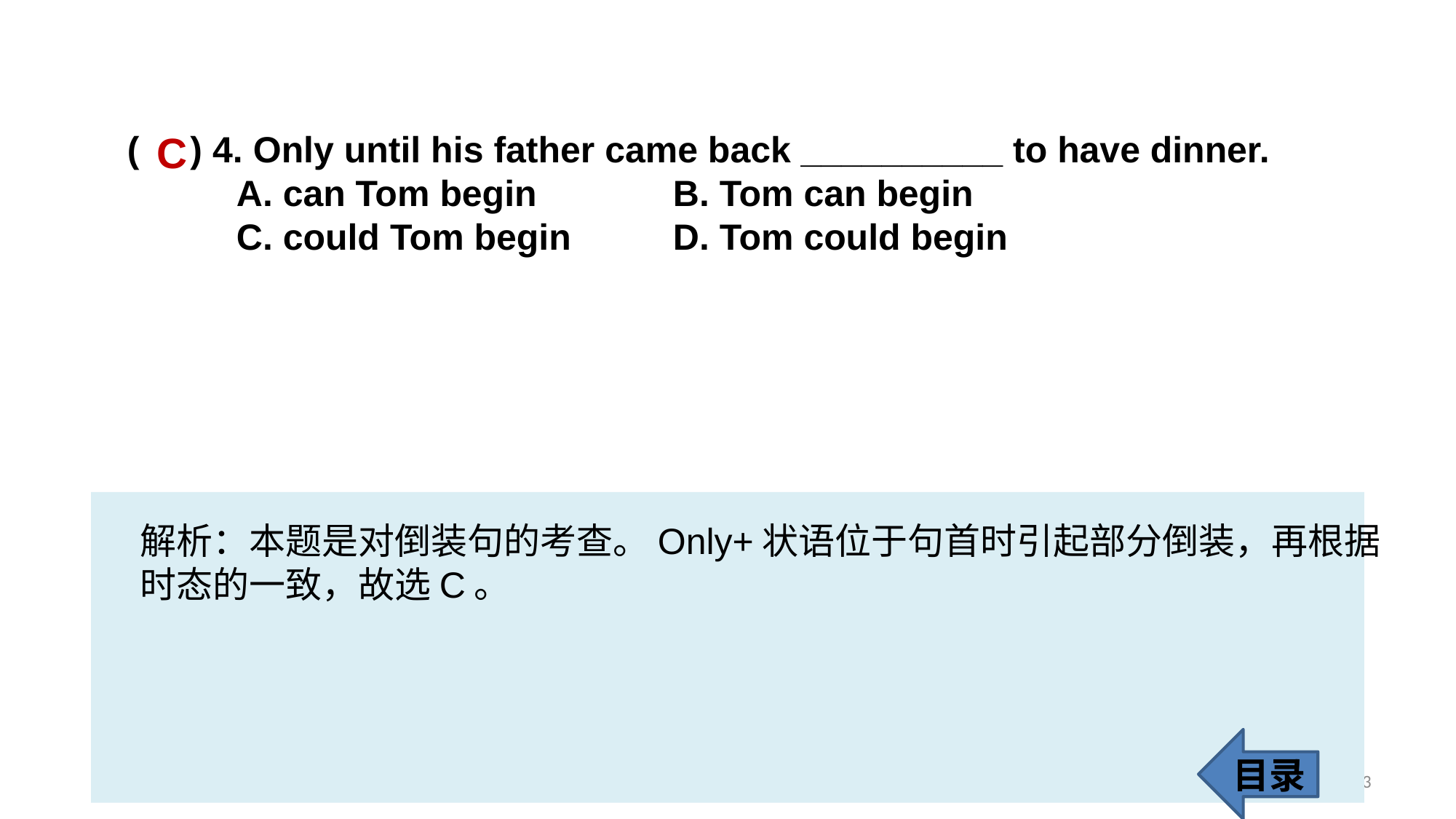

C
(     ) 4. Only until his father came back __________ to have dinner.
	A. can Tom begin 		B. Tom can begin
	C. could Tom begin 	D. Tom could begin

解析：本题是对倒装句的考查。Only+状语位于句首时引起部分倒装，再根据
时态的一致，故选C。
目录
63